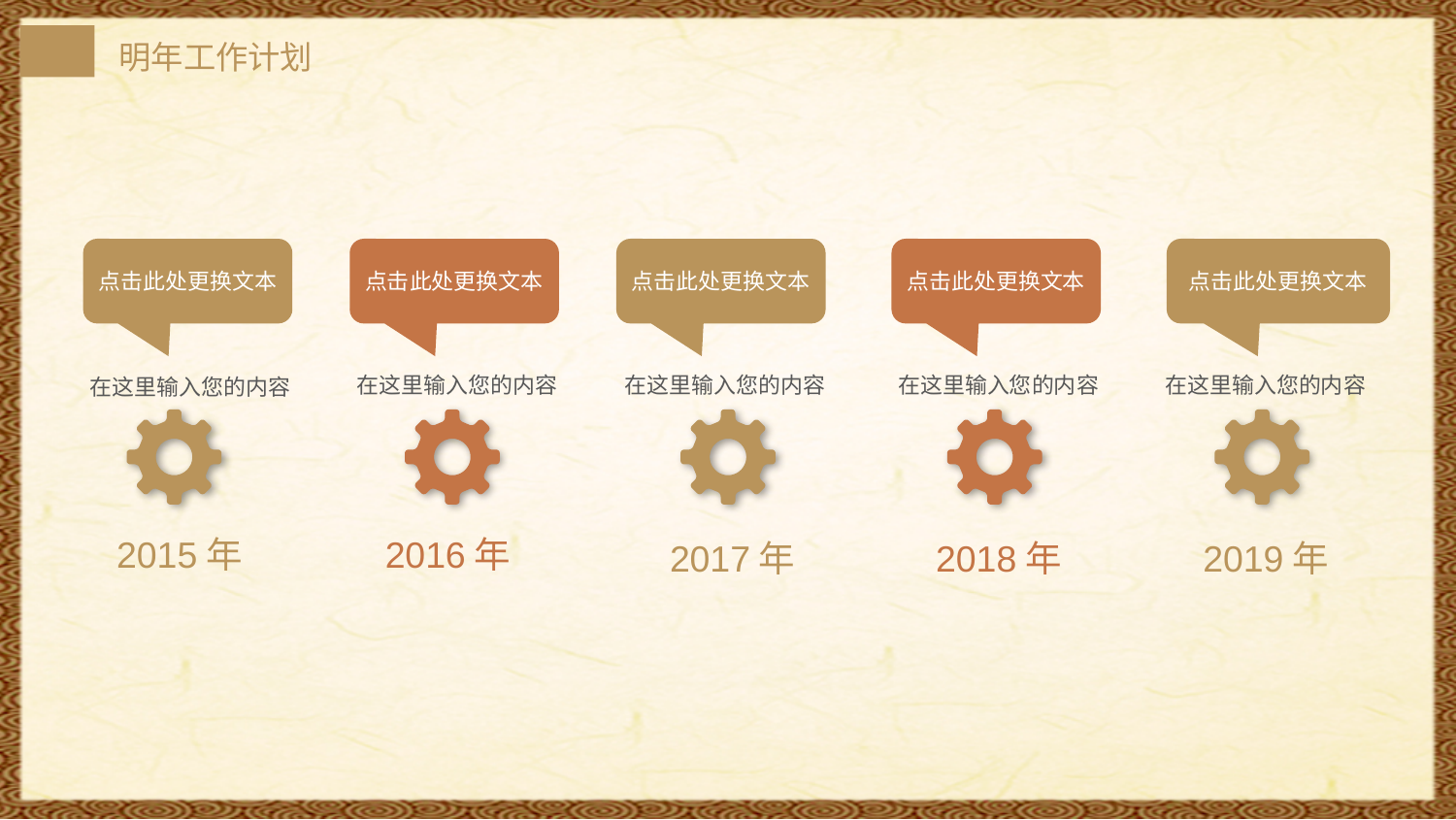

点击此处更换文本
点击此处更换文本
点击此处更换文本
点击此处更换文本
点击此处更换文本
在这里输入您的内容
在这里输入您的内容
在这里输入您的内容
在这里输入您的内容
在这里输入您的内容

2016年
2015年
2017年
2018年
2019年